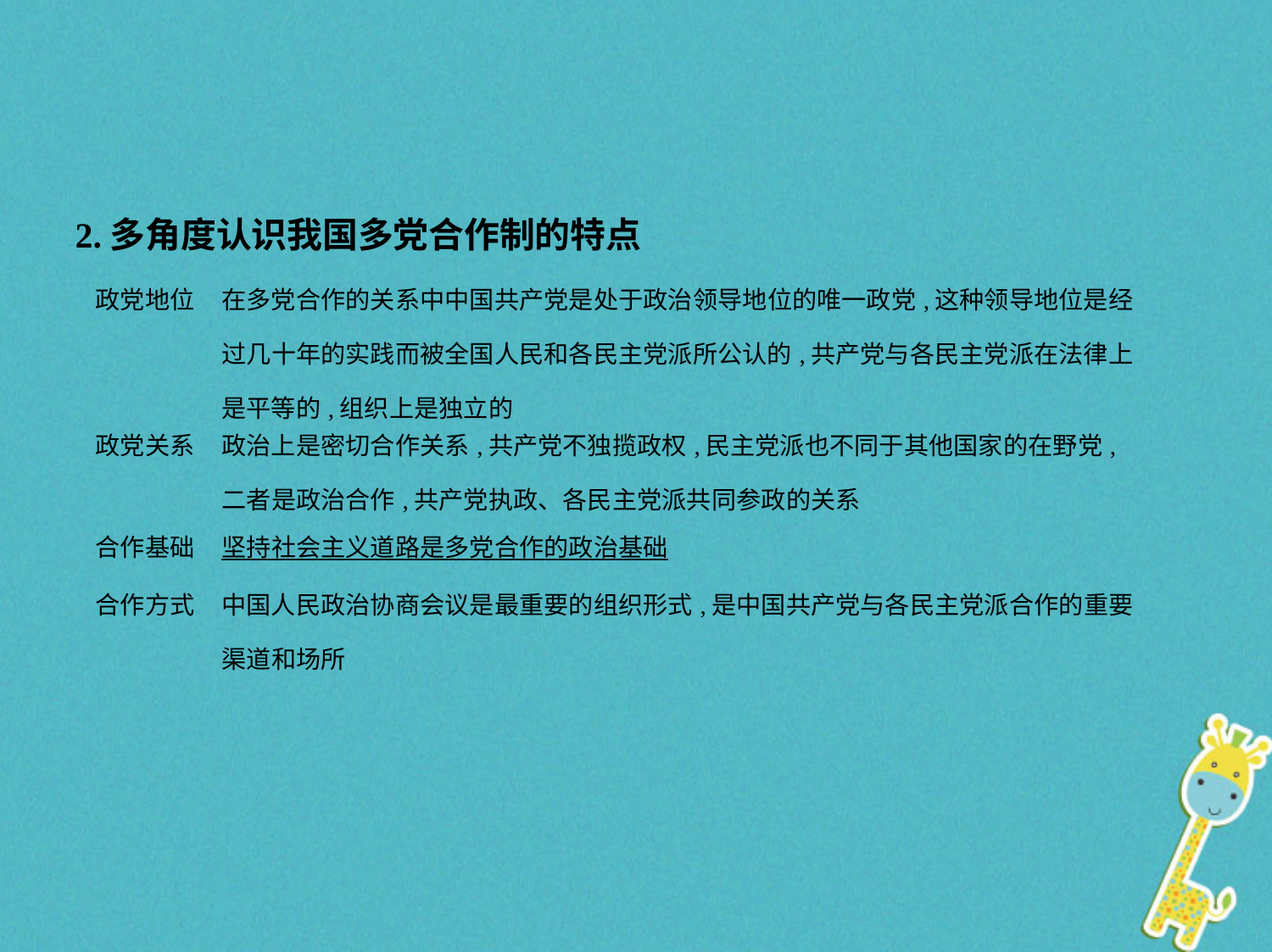

2.多角度认识我国多党合作制的特点
| 政党地位 | 在多党合作的关系中中国共产党是处于政治领导地位的唯一政党,这种领导地位是经过几十年的实践而被全国人民和各民主党派所公认的,共产党与各民主党派在法律上是平等的,组织上是独立的 |
| --- | --- |
| 政党关系 | 政治上是密切合作关系,共产党不独揽政权,民主党派也不同于其他国家的在野党,二者是政治合作,共产党执政、各民主党派共同参政的关系 |
| 合作基础 | 坚持社会主义道路是多党合作的政治基础 |
| 合作方式 | 中国人民政治协商会议是最重要的组织形式,是中国共产党与各民主党派合作的重要渠道和场所 |